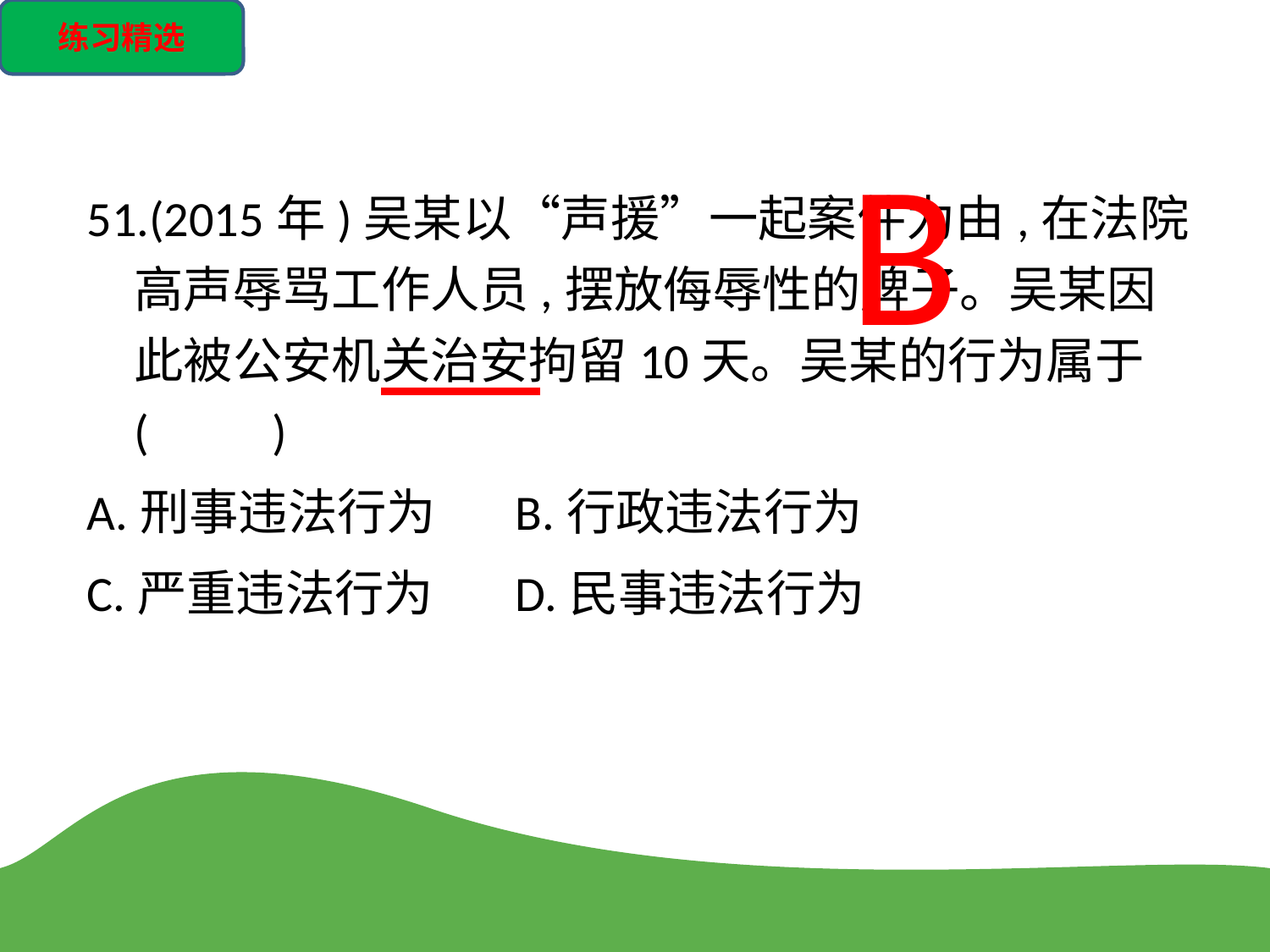

练习精选
B
51.(2015年)吴某以“声援”一起案件为由,在法院高声辱骂工作人员,摆放侮辱性的牌子。吴某因此被公安机关治安拘留10天。吴某的行为属于(　　)
A.刑事违法行为	B.行政违法行为
C.严重违法行为	D.民事违法行为